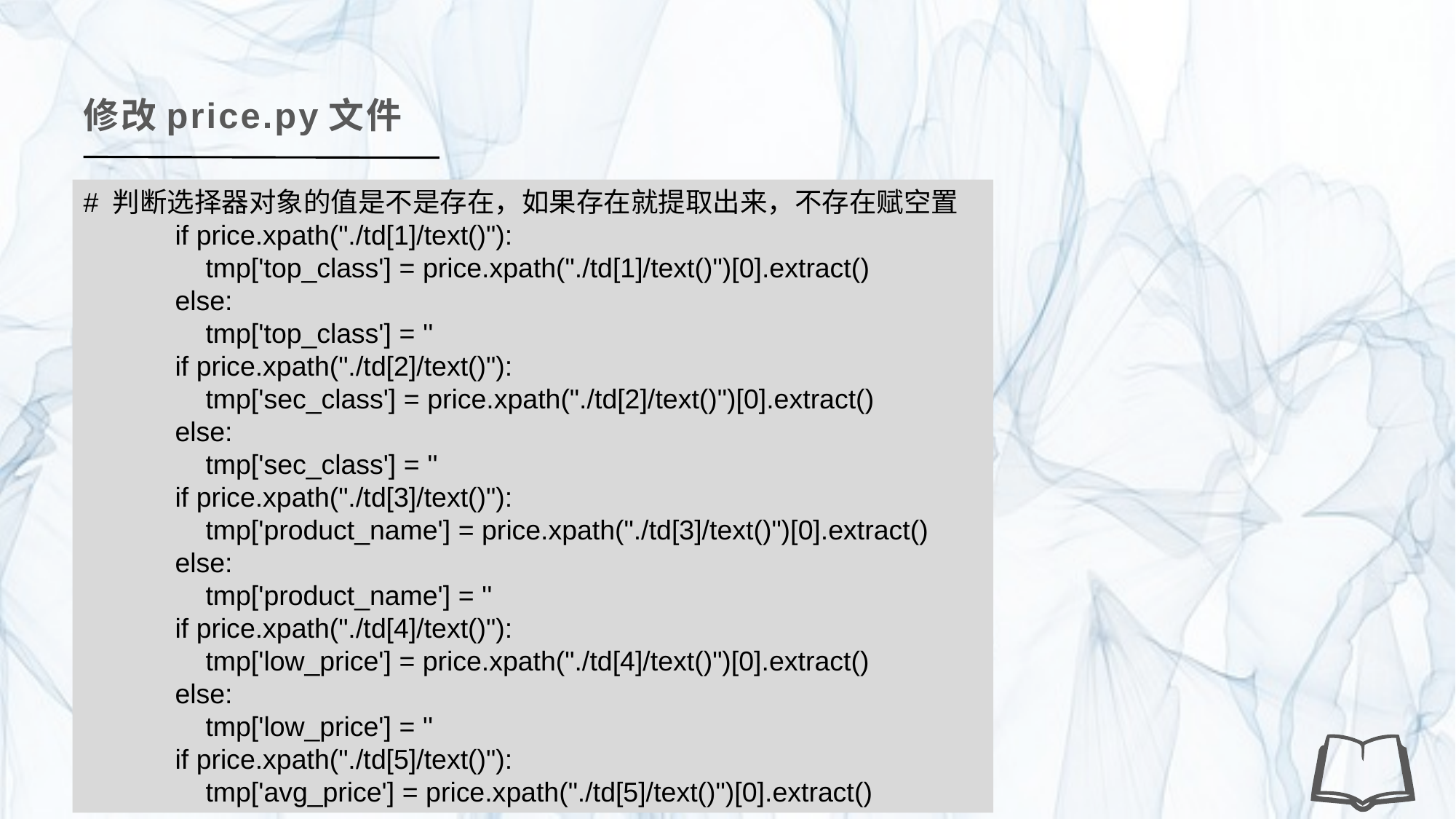

修改price.py文件
# 判断选择器对象的值是不是存在，如果存在就提取出来，不存在赋空置
            if price.xpath("./td[1]/text()"):
                tmp['top_class'] = price.xpath("./td[1]/text()")[0].extract()
            else:
                tmp['top_class'] = ''
            if price.xpath("./td[2]/text()"):
                tmp['sec_class'] = price.xpath("./td[2]/text()")[0].extract()
            else:
                tmp['sec_class'] = ''
            if price.xpath("./td[3]/text()"):
                tmp['product_name'] = price.xpath("./td[3]/text()")[0].extract()
            else:
                tmp['product_name'] = ''
            if price.xpath("./td[4]/text()"):
                tmp['low_price'] = price.xpath("./td[4]/text()")[0].extract()
            else:
                tmp['low_price'] = ''
            if price.xpath("./td[5]/text()"):
                tmp['avg_price'] = price.xpath("./td[5]/text()")[0].extract()

39